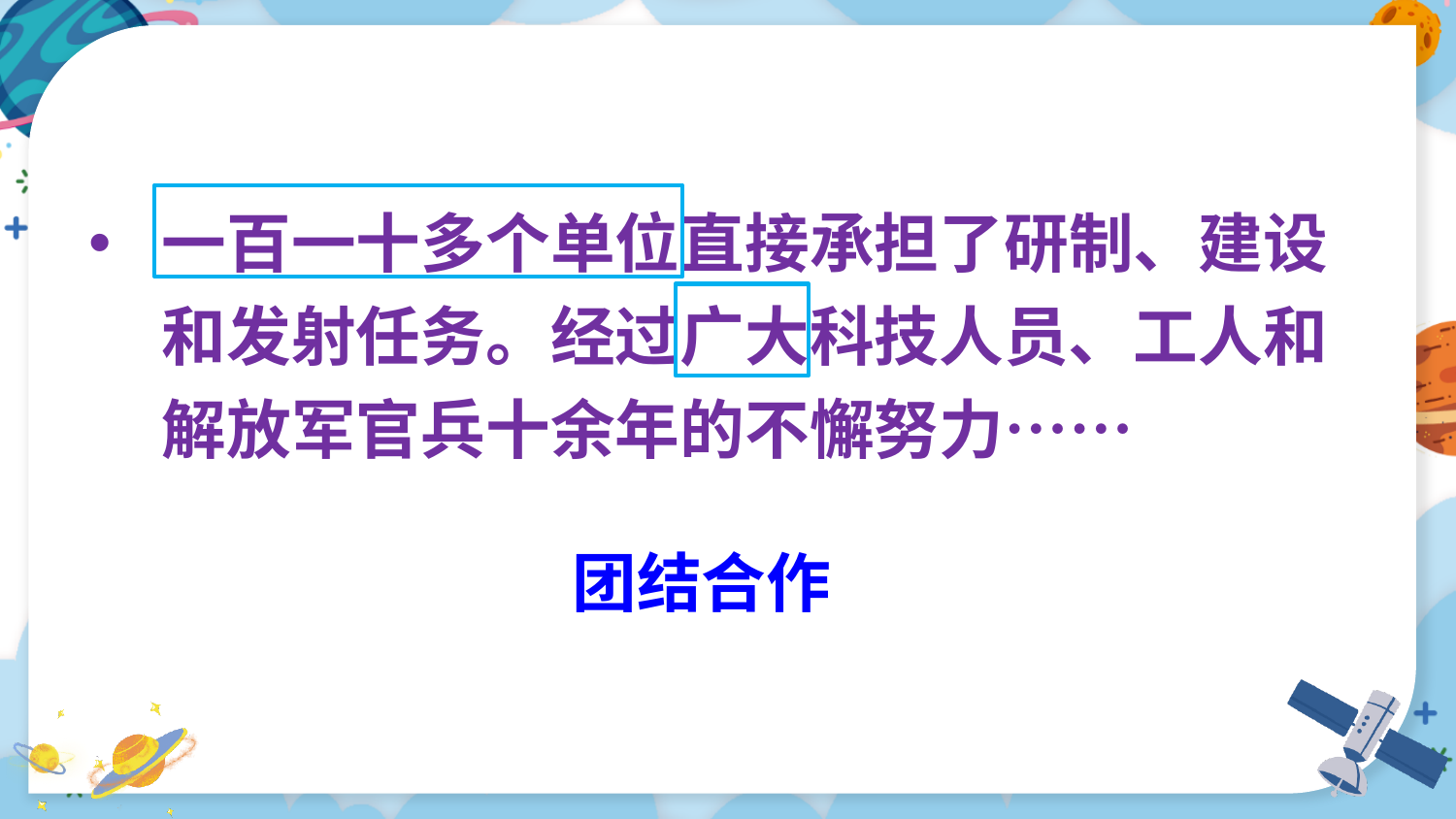

一百一十多个单位直接承担了研制、建设和发射任务。经过广大科技人员、工人和解放军官兵十余年的不懈努力……

团结合作